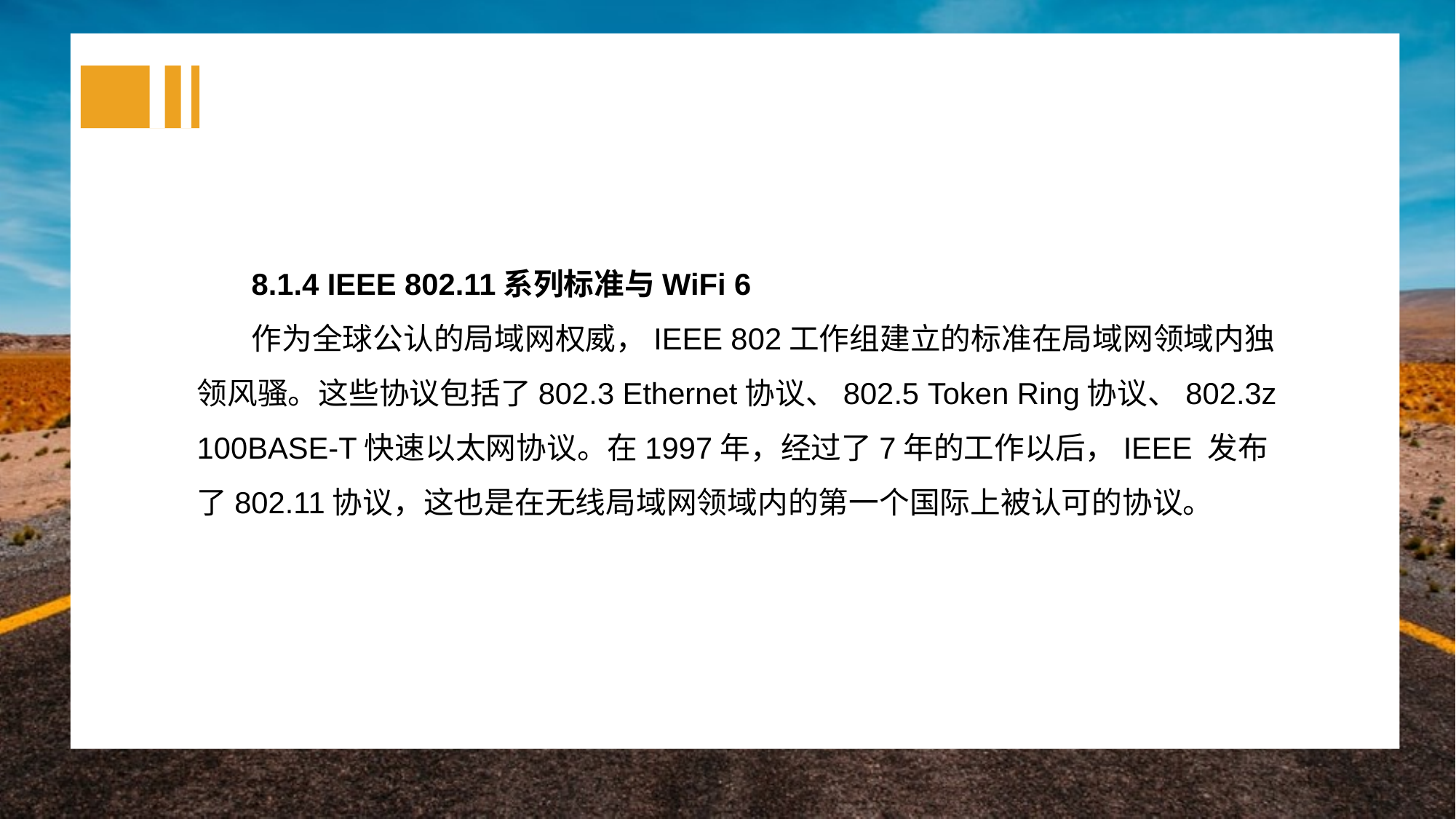

8.1.4 IEEE 802.11系列标准与WiFi 6
作为全球公认的局域网权威，IEEE 802工作组建立的标准在局域网领域内独领风骚。这些协议包括了802.3 Ethernet协议、802.5 Token Ring协议、802.3z 100BASE-T快速以太网协议。在1997年，经过了7年的工作以后，IEEE 发布了802.11协议，这也是在无线局域网领域内的第一个国际上被认可的协议。